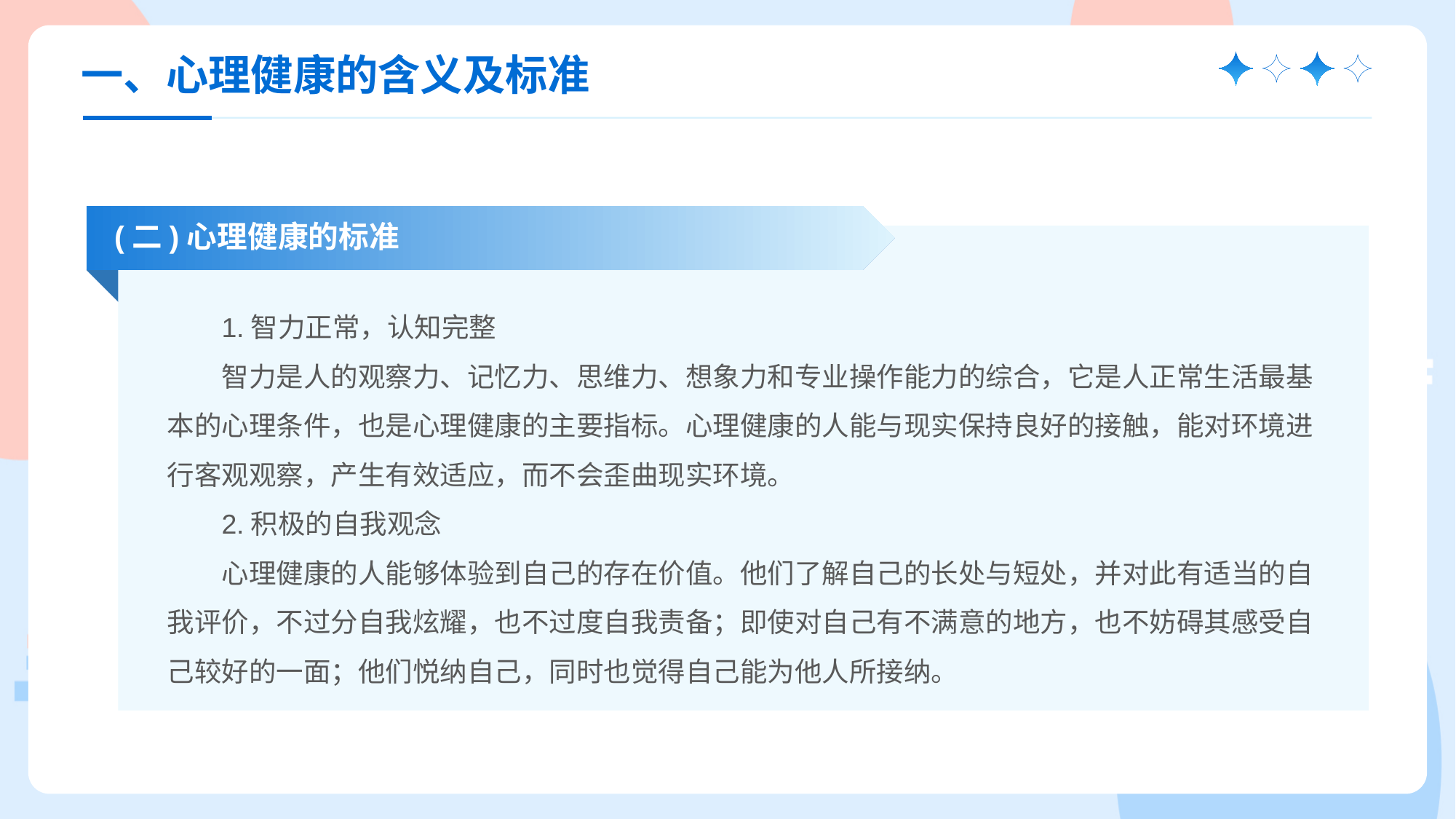

一、心理健康的含义及标准
(二)心理健康的标准

1.智力正常，认知完整
智力是人的观察力、记忆力、思维力、想象力和专业操作能力的综合，它是人正常生活最基本的心理条件，也是心理健康的主要指标。心理健康的人能与现实保持良好的接触，能对环境进行客观观察，产生有效适应，而不会歪曲现实环境。
2.积极的自我观念
心理健康的人能够体验到自己的存在价值。他们了解自己的长处与短处，并对此有适当的自我评价，不过分自我炫耀，也不过度自我责备；即使对自己有不满意的地方，也不妨碍其感受自己较好的一面；他们悦纳自己，同时也觉得自己能为他人所接纳。